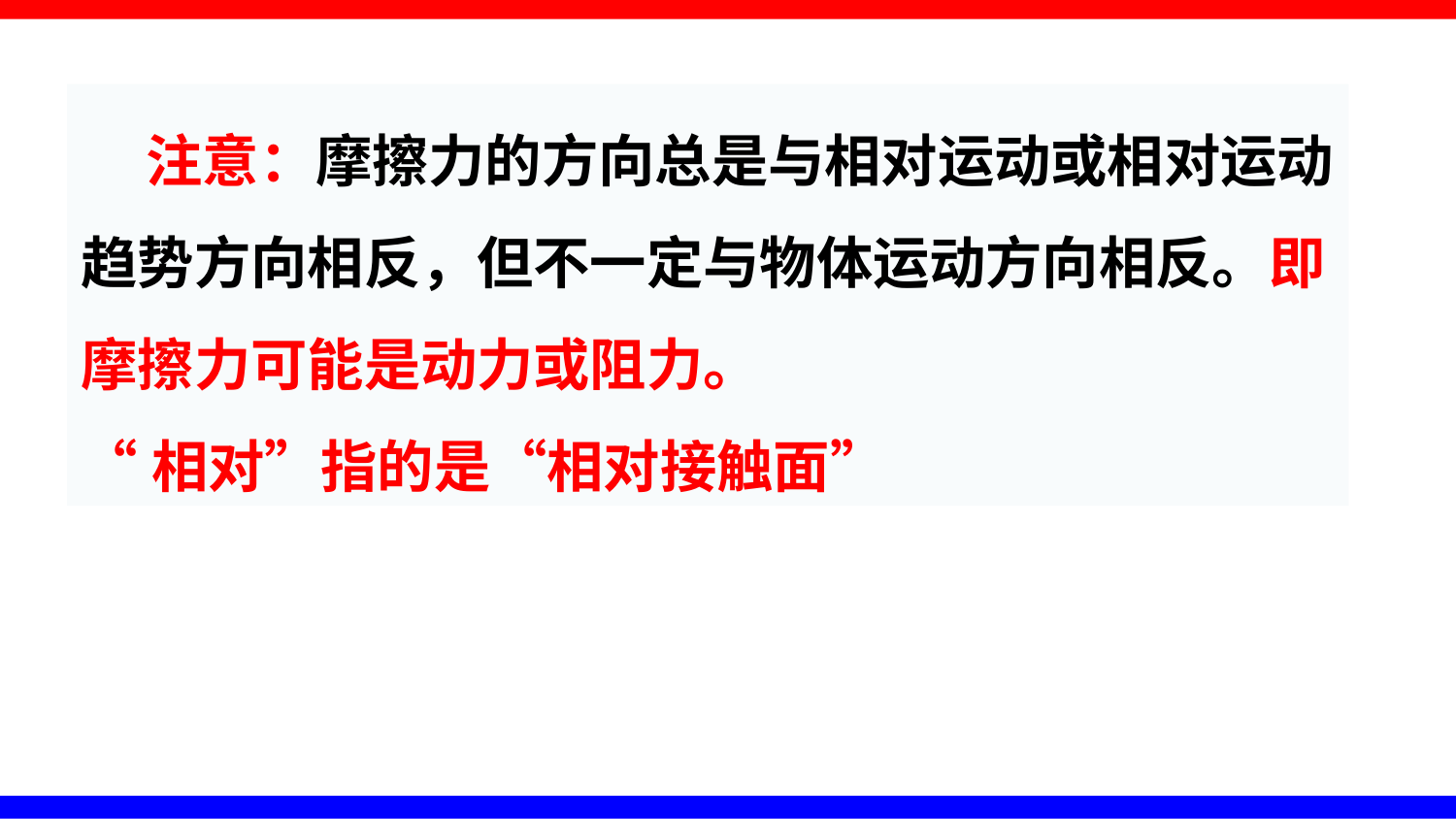

注意：摩擦力的方向总是与相对运动或相对运动趋势方向相反，但不一定与物体运动方向相反。即摩擦力可能是动力或阻力。
“相对”指的是“相对接触面”